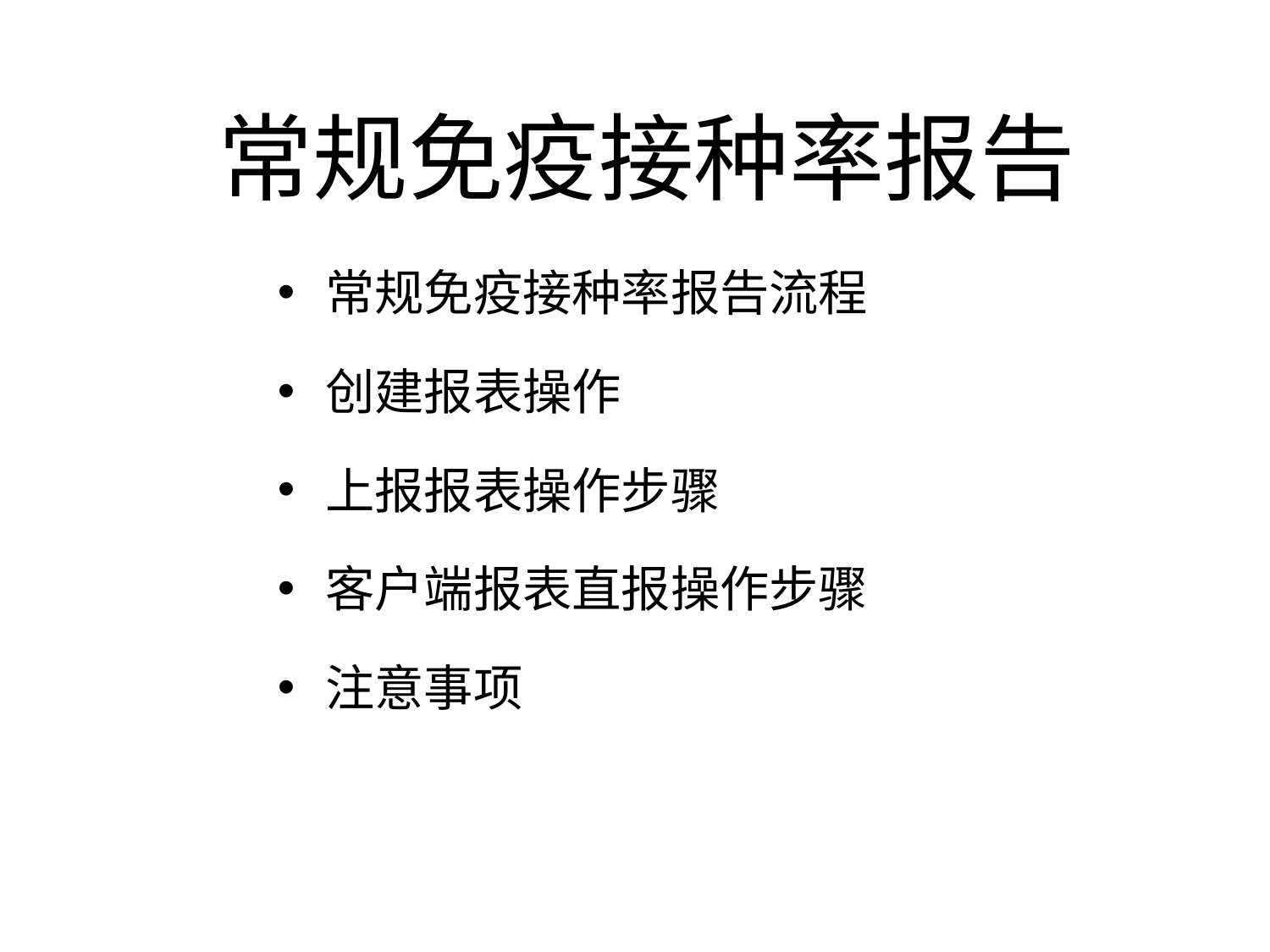

# 常规免疫接种率报告
常规免疫接种率报告流程
创建报表操作
上报报表操作步骤
客户端报表直报操作步骤
注意事项